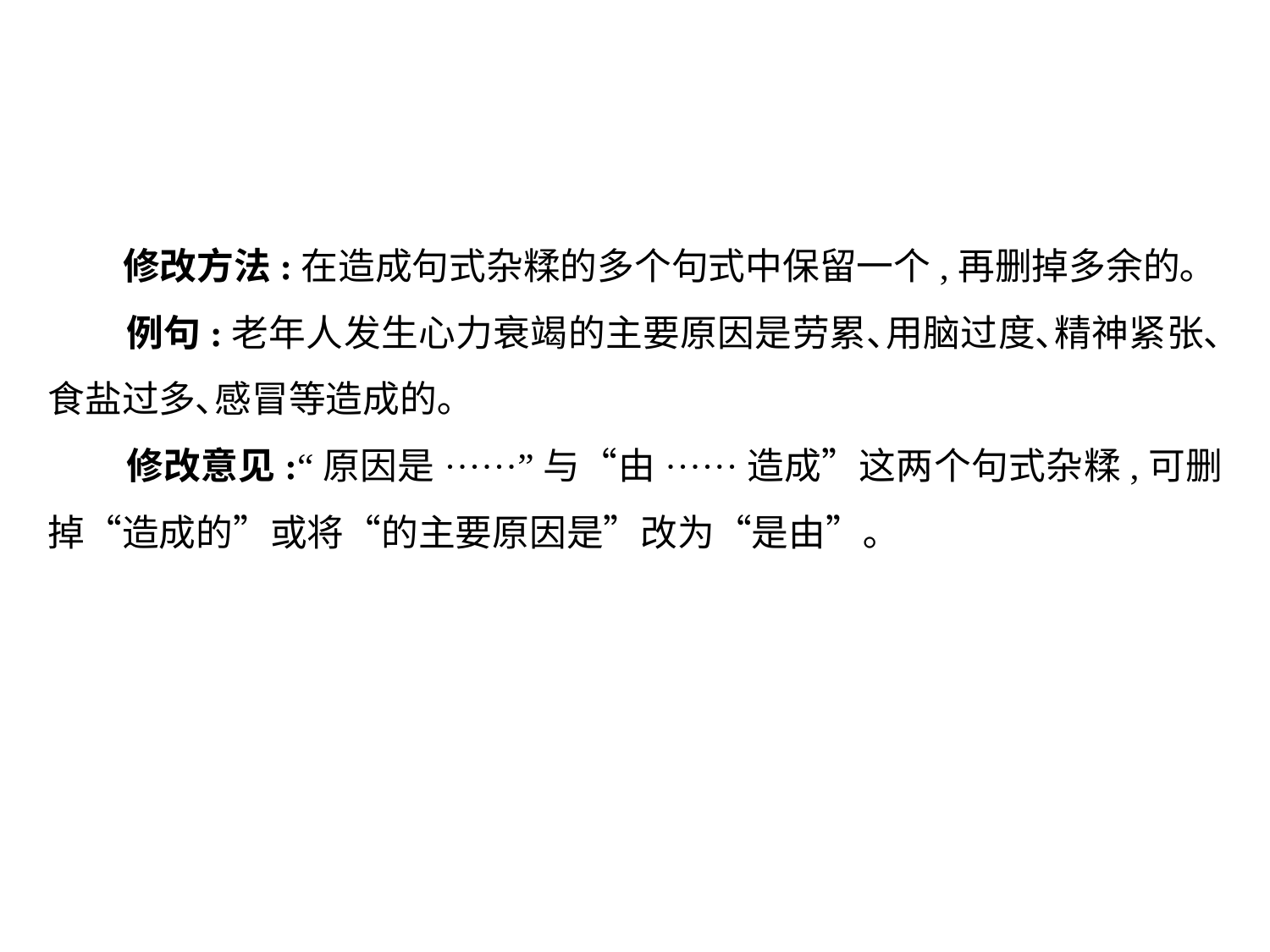

修改方法:在造成句式杂糅的多个句式中保留一个,再删掉多余的｡
        例句:老年人发生心力衰竭的主要原因是劳累､用脑过度､精神紧张､食盐过多､感冒等造成的｡
        修改意见:“原因是······”与“由······造成”这两个句式杂糅,可删掉“造成的”或将“的主要原因是”改为“是由”｡